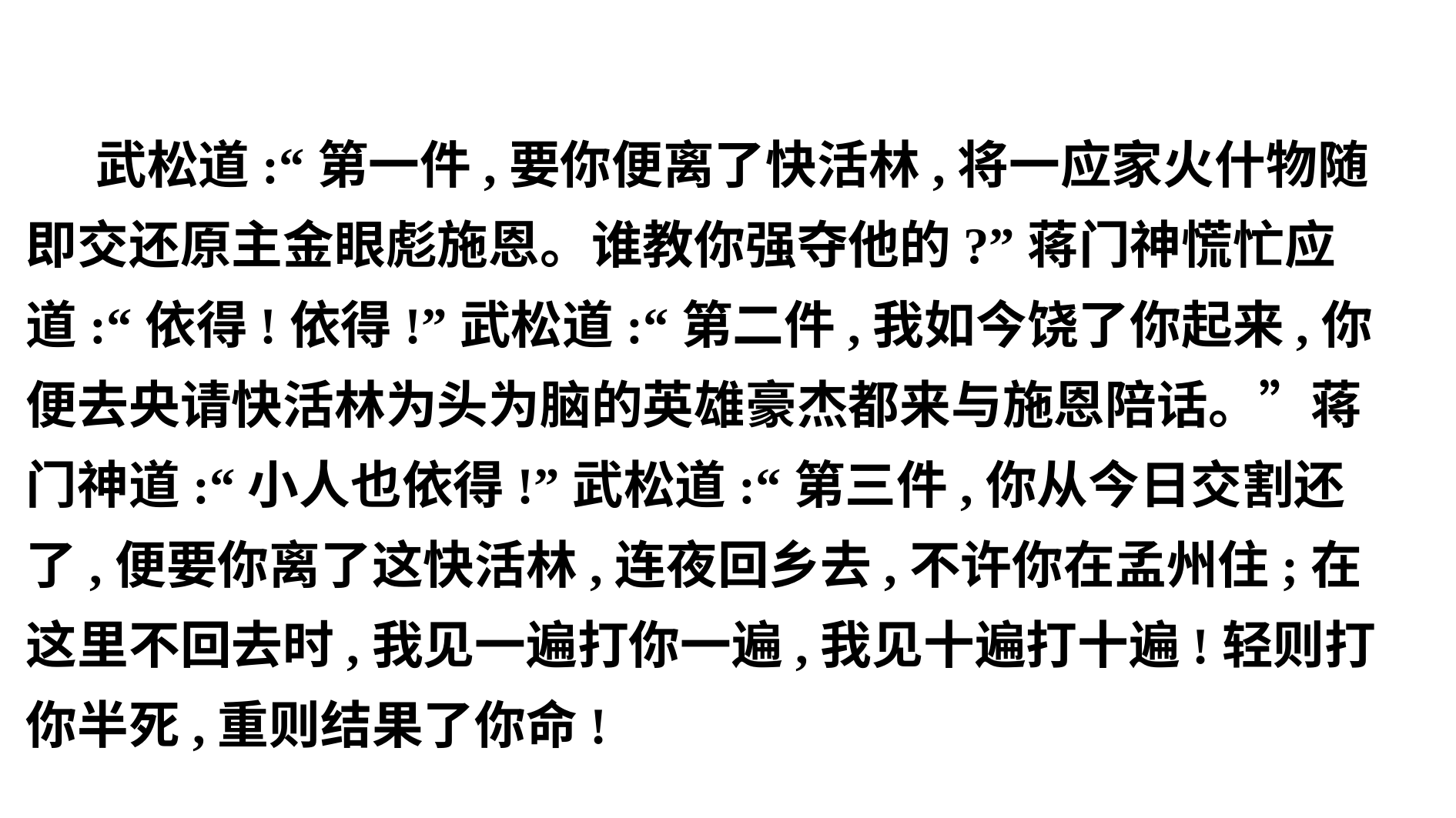

武松道:“第一件,要你便离了快活林,将一应家火什物随即交还原主金眼彪施恩。谁教你强夺他的?”蒋门神慌忙应道:“依得!依得!”武松道:“第二件,我如今饶了你起来,你便去央请快活林为头为脑的英雄豪杰都来与施恩陪话。”蒋门神道:“小人也依得!”武松道:“第三件,你从今日交割还了,便要你离了这快活林,连夜回乡去,不许你在孟州住;在这里不回去时,我见一遍打你一遍,我见十遍打十遍!轻则打你半死,重则结果了你命!